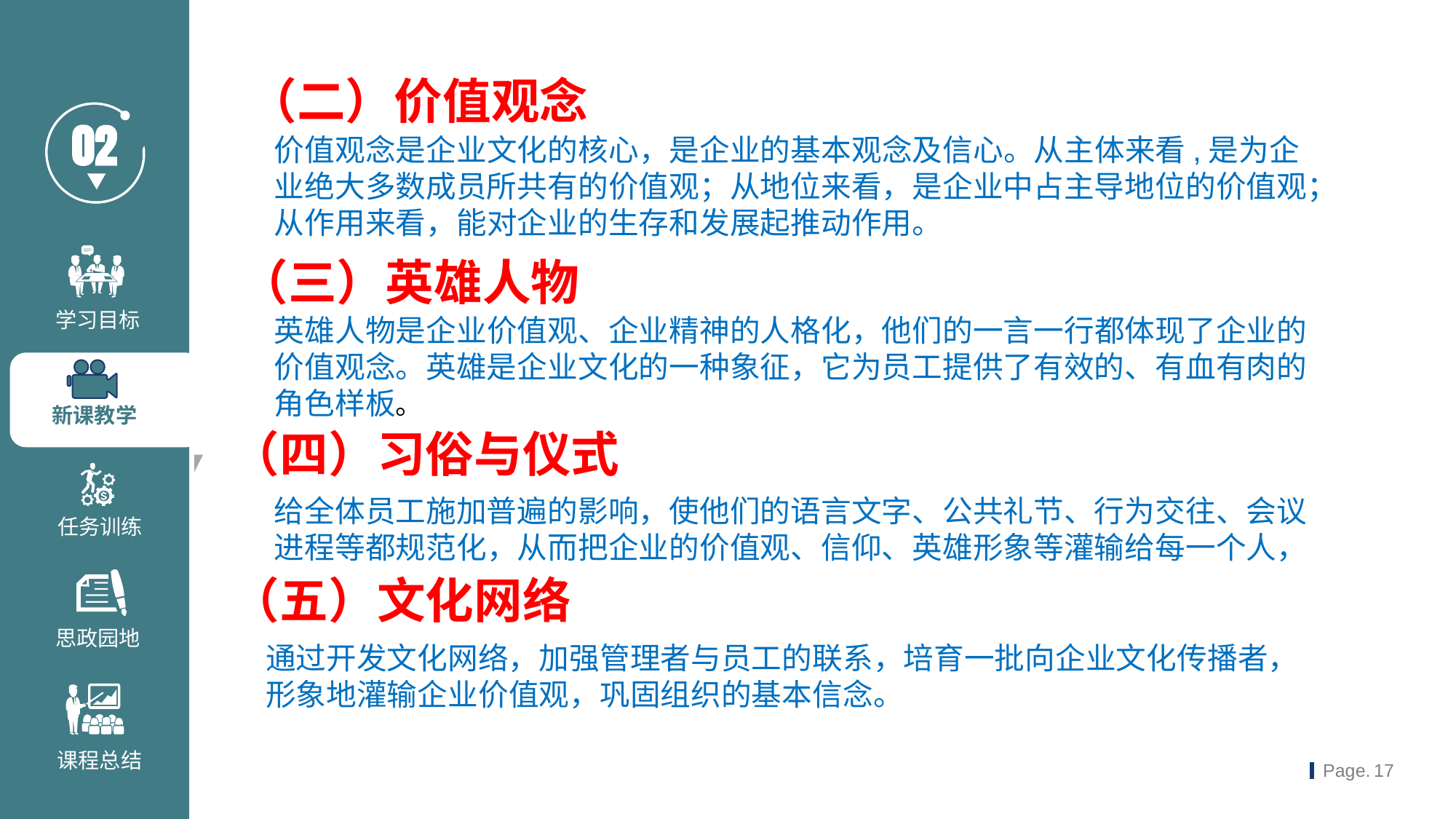

（二）价值观念
价值观念是企业文化的核心，是企业的基本观念及信心。从主体来看,是为企业绝大多数成员所共有的价值观；从地位来看，是企业中占主导地位的价值观；从作用来看，能对企业的生存和发展起推动作用。
（三）英雄人物
英雄人物是企业价值观、企业精神的人格化，他们的一言一行都体现了企业的价值观念。英雄是企业文化的一种象征，它为员工提供了有效的、有血有肉的角色样板。
（四）习俗与仪式
给全体员工施加普遍的影响，使他们的语言文字、公共礼节、行为交往、会议进程等都规范化，从而把企业的价值观、信仰、英雄形象等灌输给每一个人，
（五）文化网络
通过开发文化网络，加强管理者与员工的联系，培育一批向企业文化传播者，形象地灌输企业价值观，巩固组织的基本信念。